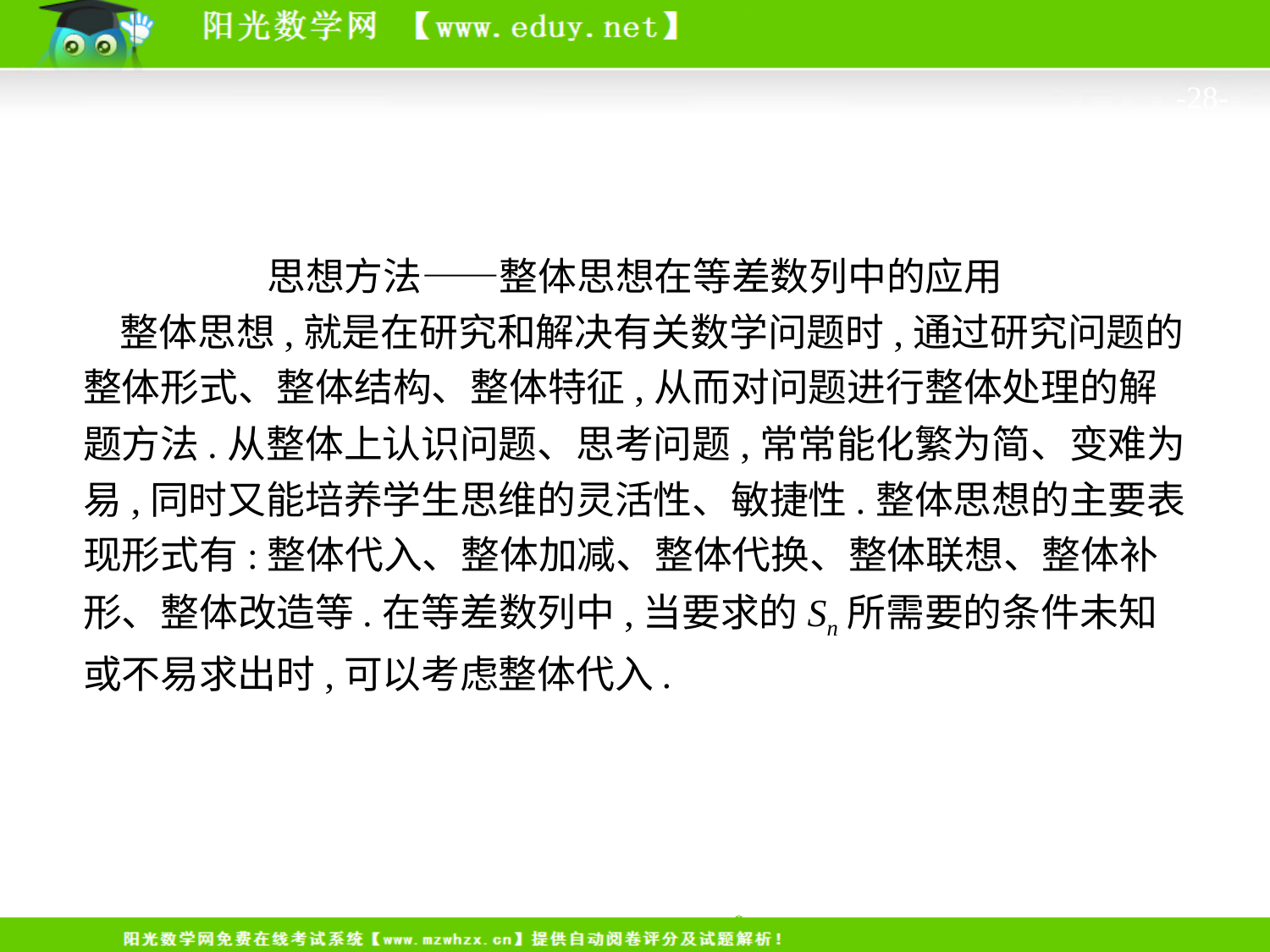

-28-
思想方法——整体思想在等差数列中的应用
整体思想,就是在研究和解决有关数学问题时,通过研究问题的整体形式、整体结构、整体特征,从而对问题进行整体处理的解题方法.从整体上认识问题、思考问题,常常能化繁为简、变难为易,同时又能培养学生思维的灵活性、敏捷性.整体思想的主要表现形式有:整体代入、整体加减、整体代换、整体联想、整体补形、整体改造等.在等差数列中,当要求的Sn所需要的条件未知或不易求出时,可以考虑整体代入.